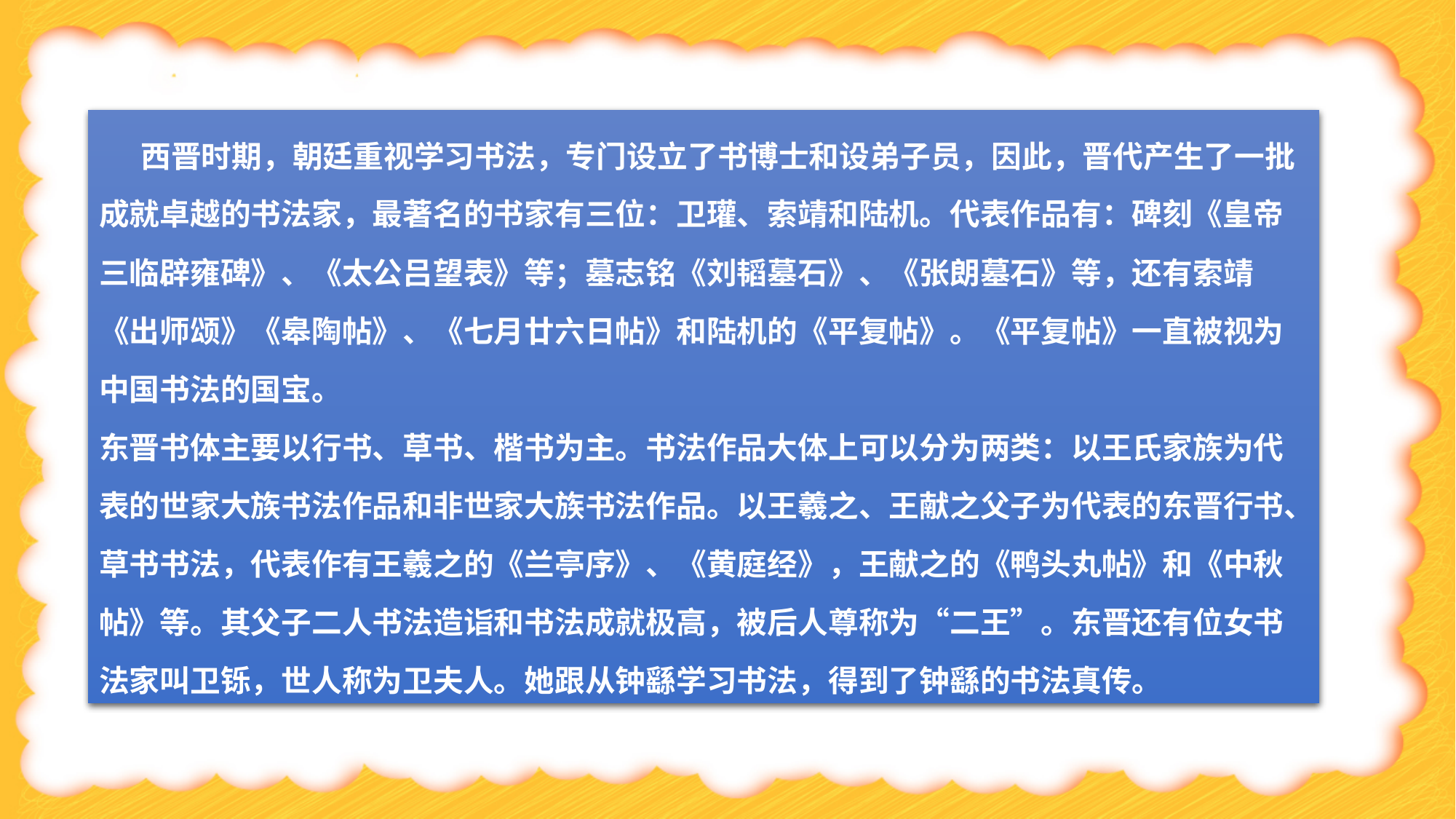

西晋时期，朝廷重视学习书法，专门设立了书博士和设弟子员，因此，晋代产生了一批成就卓越的书法家，最著名的书家有三位：卫瓘、索靖和陆机。代表作品有：碑刻《皇帝三临辟雍碑》、《太公吕望表》等；墓志铭《刘韬墓石》、《张朗墓石》等，还有索靖《出师颂》《皋陶帖》、《七月廿六日帖》和陆机的《平复帖》。《平复帖》一直被视为中国书法的国宝。
东晋书体主要以行书、草书、楷书为主。书法作品大体上可以分为两类：以王氏家族为代表的世家大族书法作品和非世家大族书法作品。以王羲之、王献之父子为代表的东晋行书、草书书法，代表作有王羲之的《兰亭序》、《黄庭经》，王献之的《鸭头丸帖》和《中秋帖》等。其父子二人书法造诣和书法成就极高，被后人尊称为“二王”。东晋还有位女书法家叫卫铄，世人称为卫夫人。她跟从钟繇学习书法，得到了钟繇的书法真传。